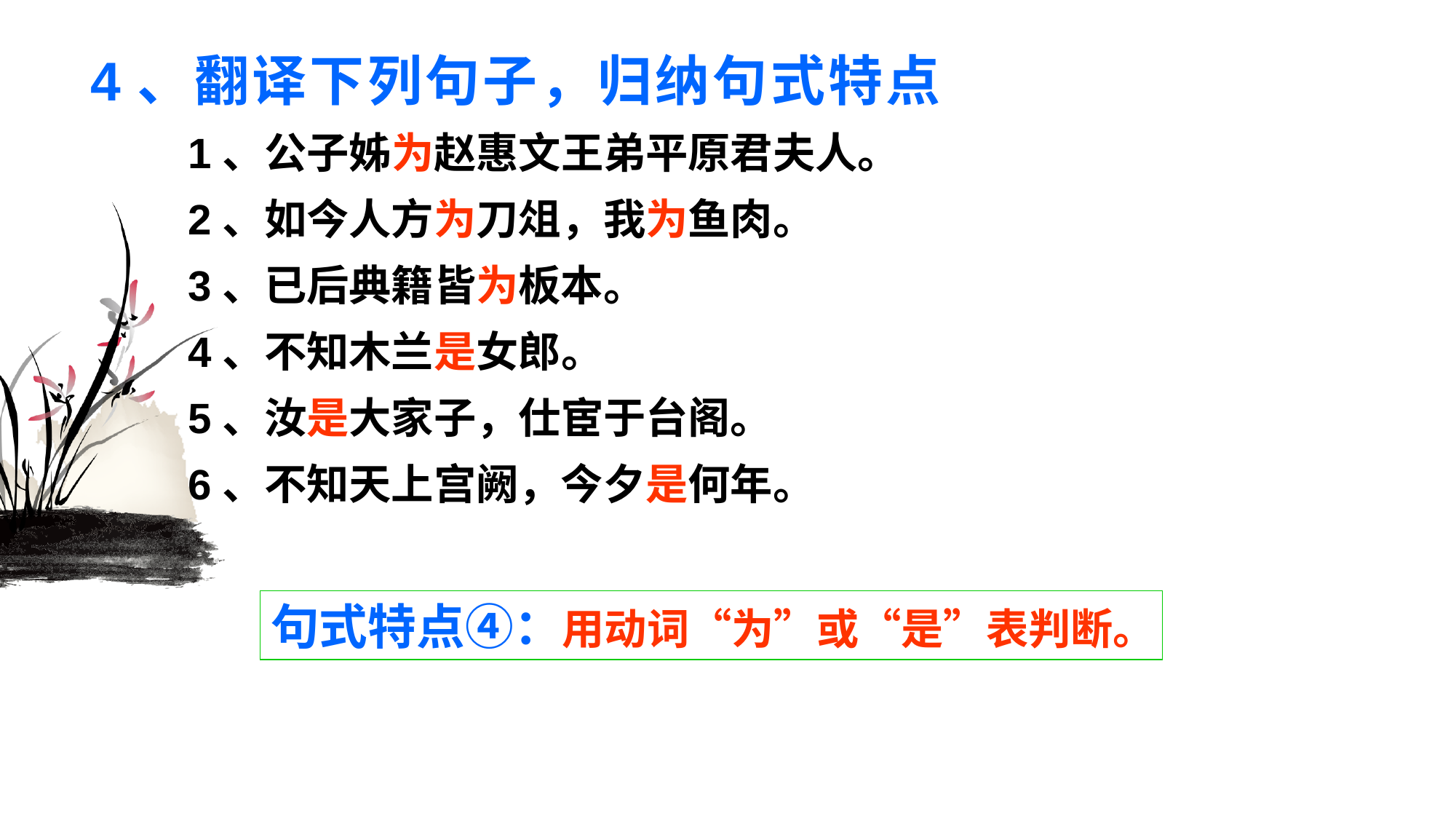

# 4、翻译下列句子，归纳句式特点
1、公子姊为赵惠文王弟平原君夫人。
2、如今人方为刀俎，我为鱼肉。
3、已后典籍皆为板本。
4、不知木兰是女郎。
5、汝是大家子，仕宦于台阁。
6、不知天上宫阙，今夕是何年。
句式特点④：用动词“为”或“是”表判断。